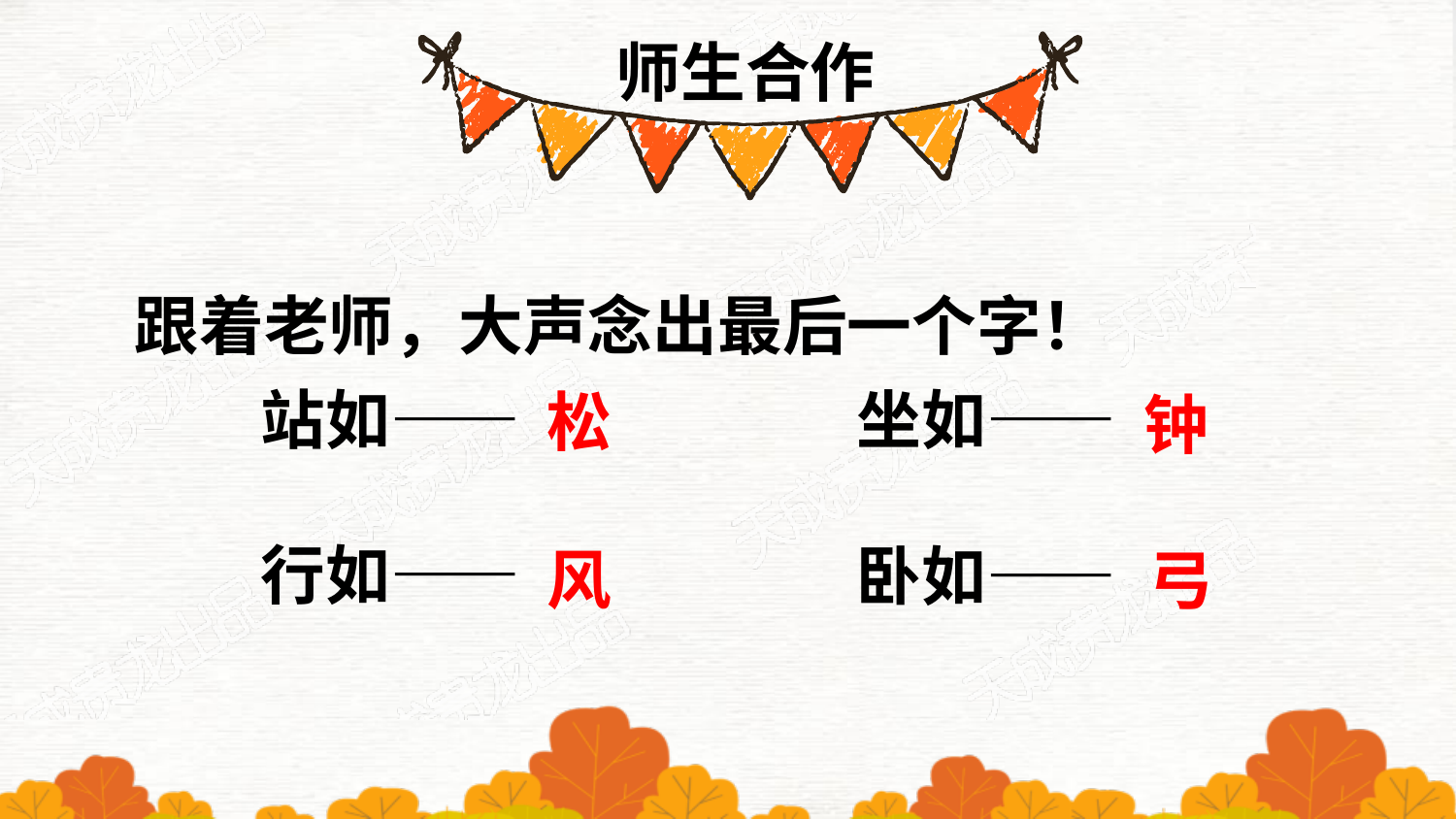

师生合作
跟着老师，大声念出最后一个字！
站如——
坐如——
松
钟
行如——
卧如——
风
弓